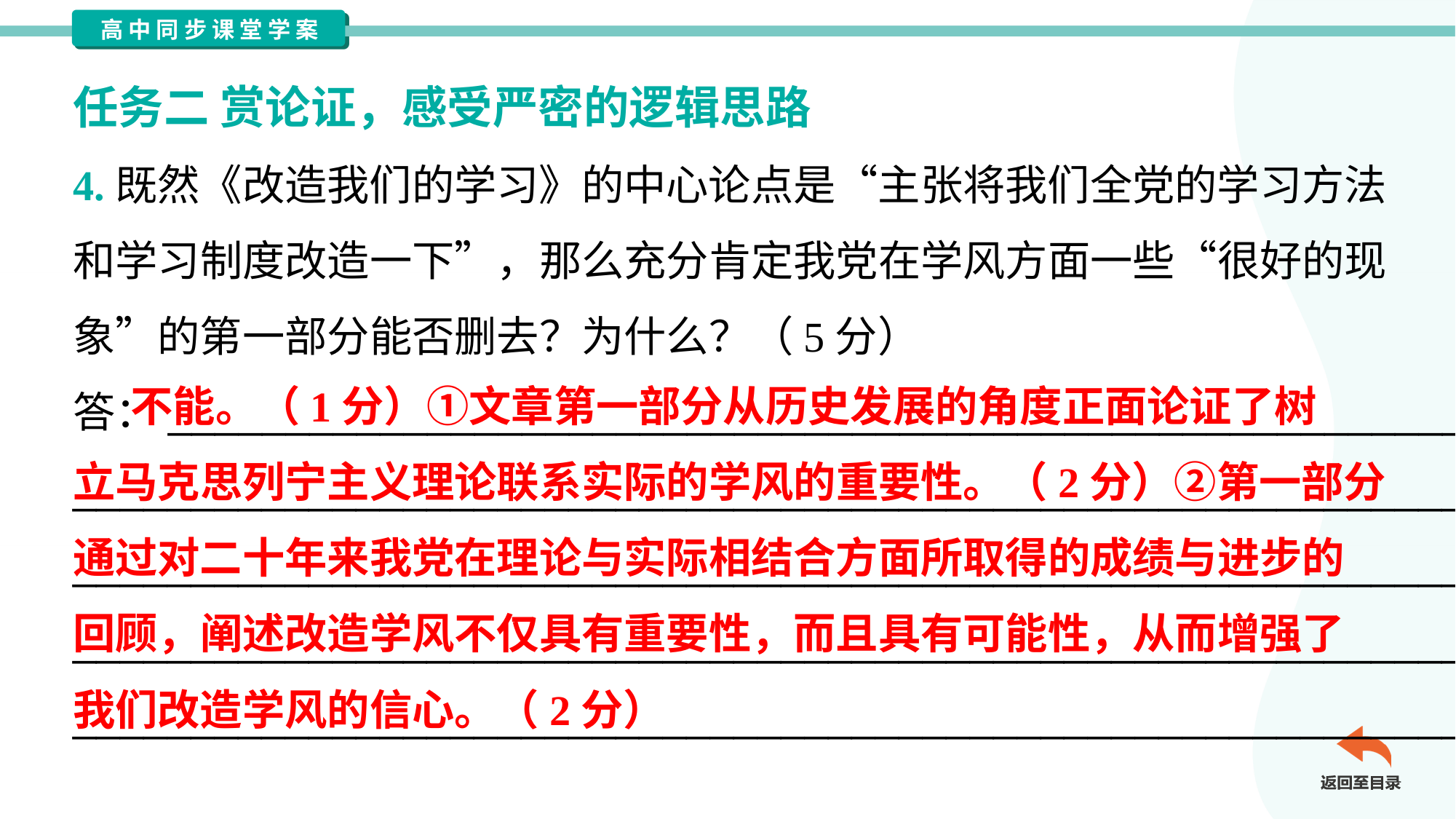

任务二 赏论证，感受严密的逻辑思路
4.既然《改造我们的学习》的中心论点是“主张将我们全党的学习方法
和学习制度改造一下”，那么充分肯定我党在学风方面一些“很好的现
象”的第一部分能否删去？为什么？（5分）
答：_________________________________________________________
_____________________________________________________________
_____________________________________________________________
_____________________________________________________________
_____________________________________________________________
     不能。（1分）①文章第一部分从历史发展的角度正面论证了树
立马克思列宁主义理论联系实际的学风的重要性。（2分）②第一部分
通过对二十年来我党在理论与实际相结合方面所取得的成绩与进步的
回顾，阐述改造学风不仅具有重要性，而且具有可能性，从而增强了
我们改造学风的信心。（2分）